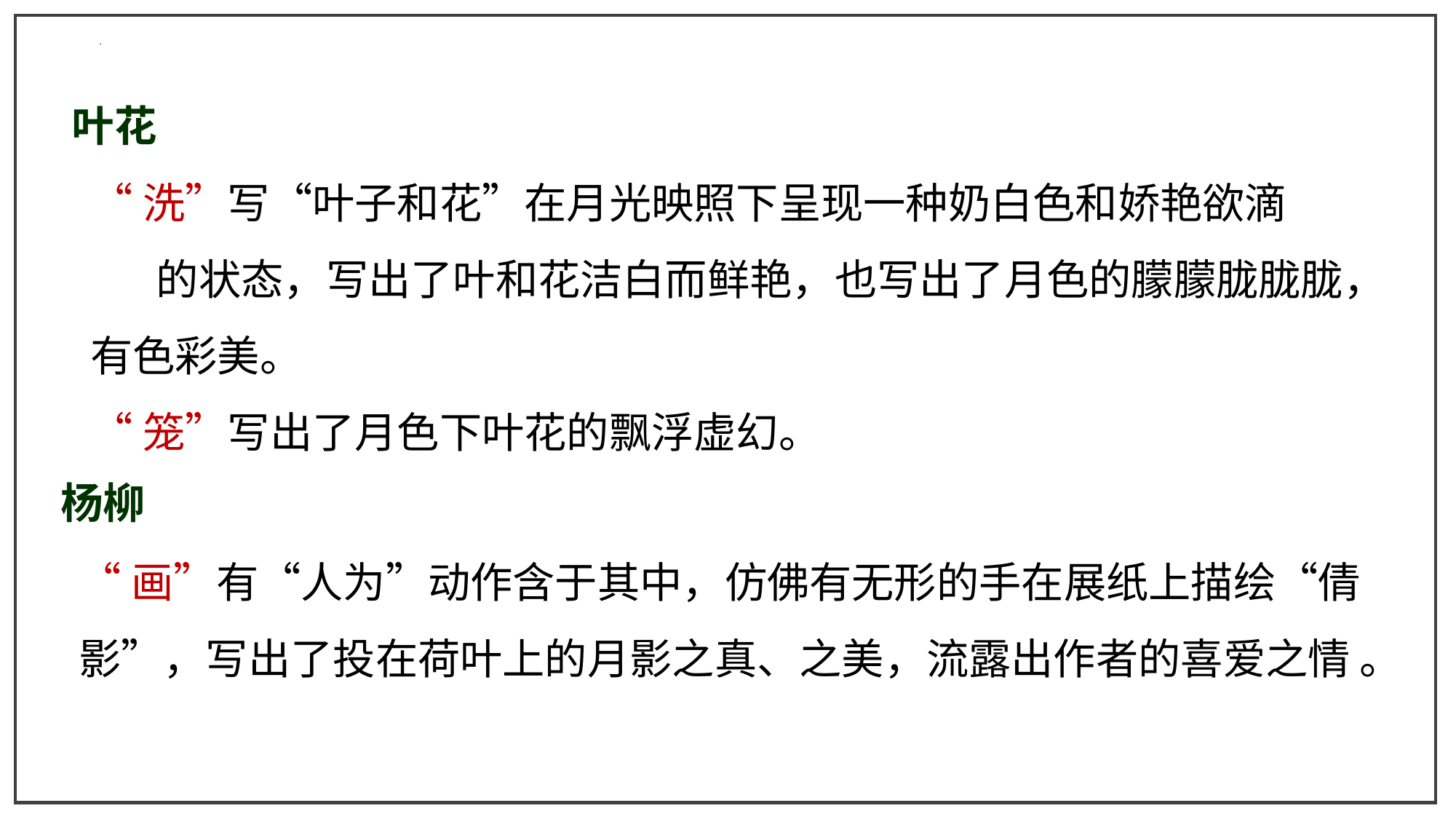

叶花
“洗”写“叶子和花”在月光映照下呈现一种奶白色和娇艳欲滴                  的状态，写出了叶和花洁白而鲜艳，也写出了月色的朦朦胧胧胧，有色彩美。
“笼”写出了月色下叶花的飘浮虚幻。
杨柳
“画”有“人为”动作含于其中，仿佛有无形的手在展纸上描绘“倩影”，写出了投在荷叶上的月影之真、之美，流露出作者的喜爱之情 。